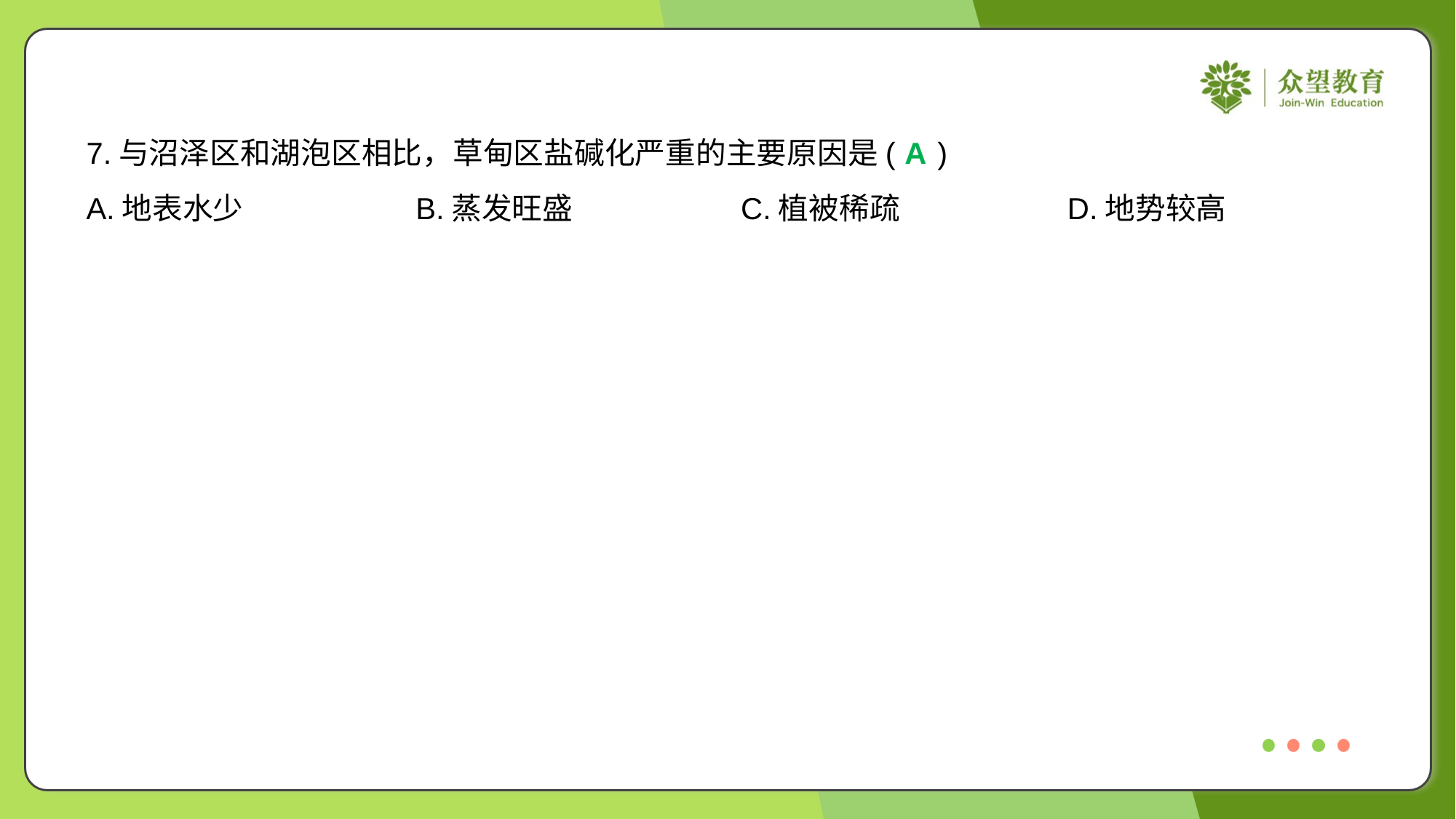

7.与沼泽区和湖泡区相比，草甸区盐碱化严重的主要原因是(     )
A
A.地表水少	B.蒸发旺盛	C.植被稀疏	D.地势较高